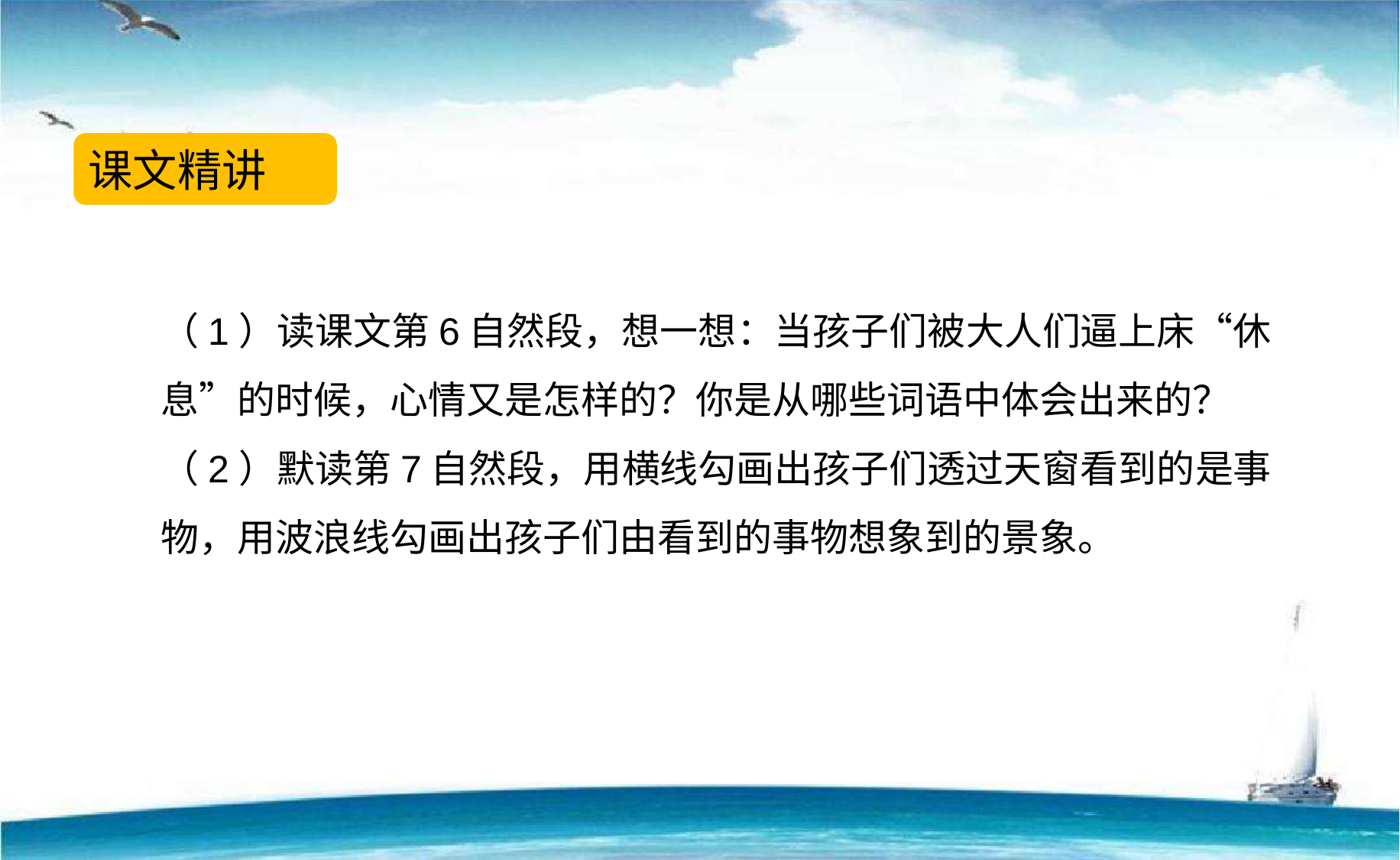

课文精讲
（1）读课文第6自然段，想一想：当孩子们被大人们逼上床“休息”的时候，心情又是怎样的？你是从哪些词语中体会出来的？
（2）默读第7自然段，用横线勾画出孩子们透过天窗看到的是事物，用波浪线勾画出孩子们由看到的事物想象到的景象。